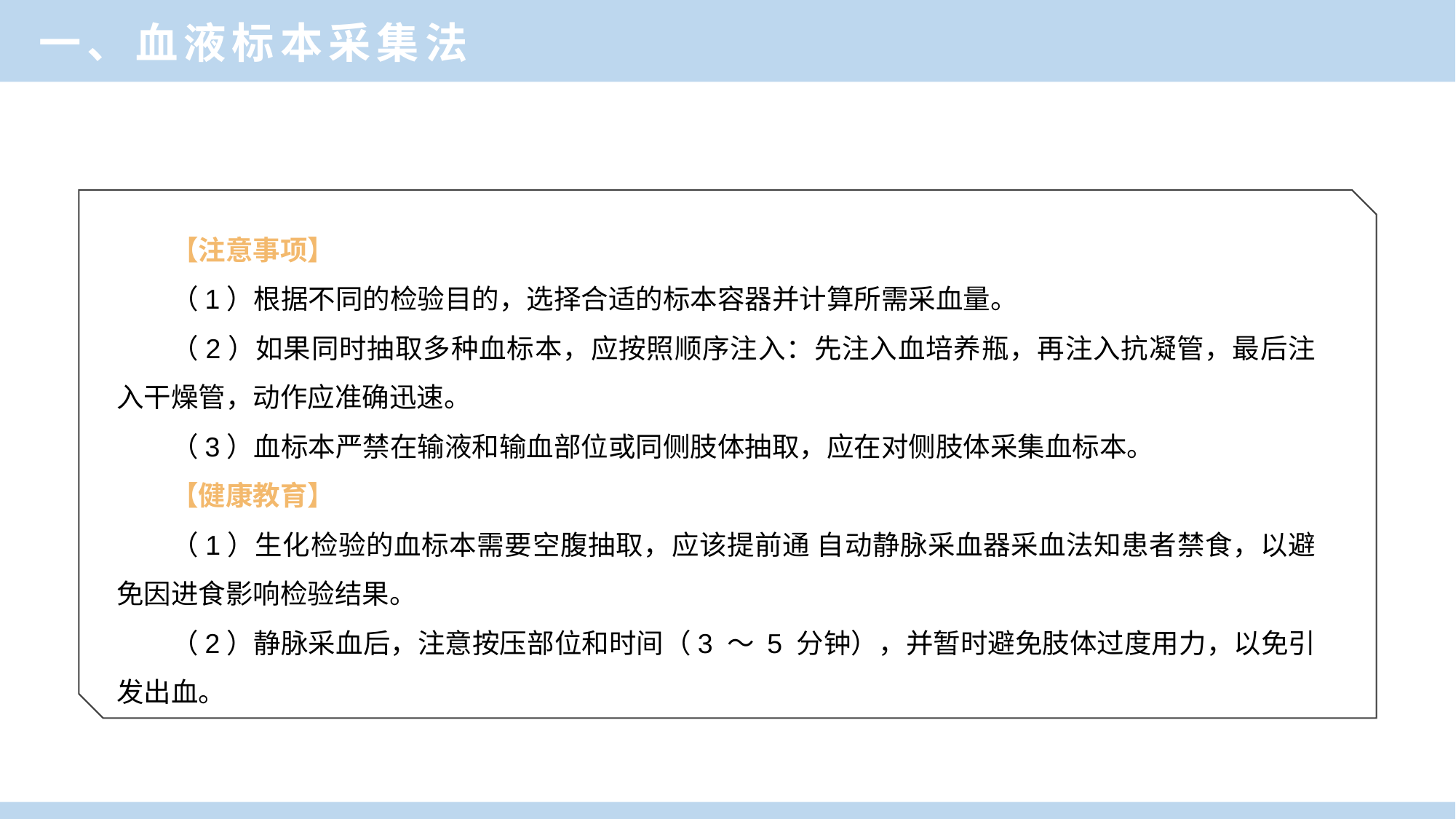

一、血液标本采集法

【注意事项】
（1）根据不同的检验目的，选择合适的标本容器并计算所需采血量。
（2）如果同时抽取多种血标本，应按照顺序注入：先注入血培养瓶，再注入抗凝管，最后注入干燥管，动作应准确迅速。
（3）血标本严禁在输液和输血部位或同侧肢体抽取，应在对侧肢体采集血标本。
【健康教育】
（1）生化检验的血标本需要空腹抽取，应该提前通 自动静脉采血器采血法知患者禁食，以避免因进食影响检验结果。
（2）静脉采血后，注意按压部位和时间（3 ～ 5 分钟），并暂时避免肢体过度用力，以免引发出血。